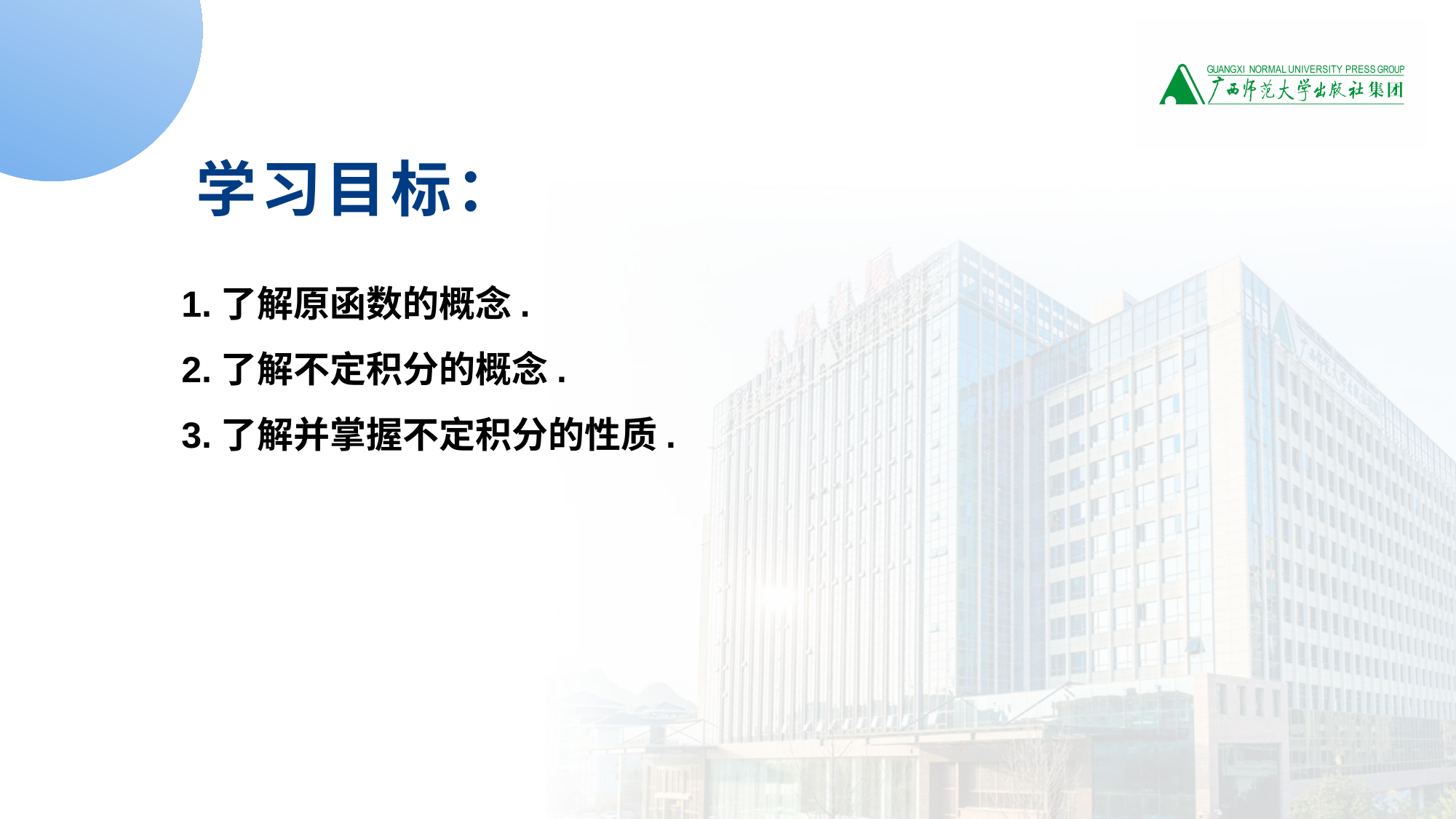

学习目标：
1.了解原函数的概念.
2.了解不定积分的概念.
3.了解并掌握不定积分的性质.